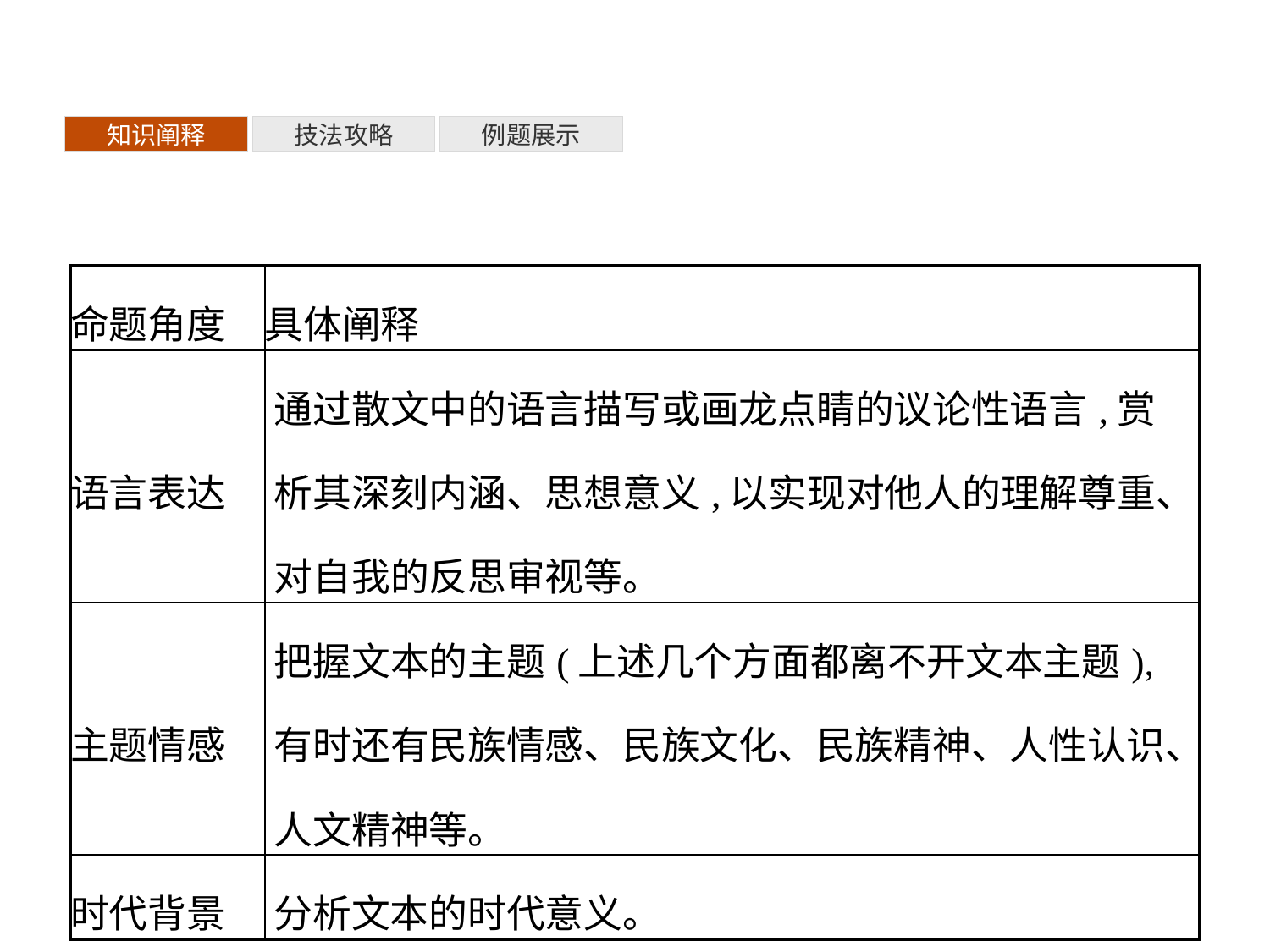

知识阐释
技法攻略
例题展示
| 命题角度 | 具体阐释 |
| --- | --- |
| 语言表达 | 通过散文中的语言描写或画龙点睛的议论性语言,赏析其深刻内涵、思想意义,以实现对他人的理解尊重、对自我的反思审视等。 |
| 主题情感 | 把握文本的主题(上述几个方面都离不开文本主题),有时还有民族情感、民族文化、民族精神、人性认识、人文精神等。 |
| 时代背景 | 分析文本的时代意义。 |